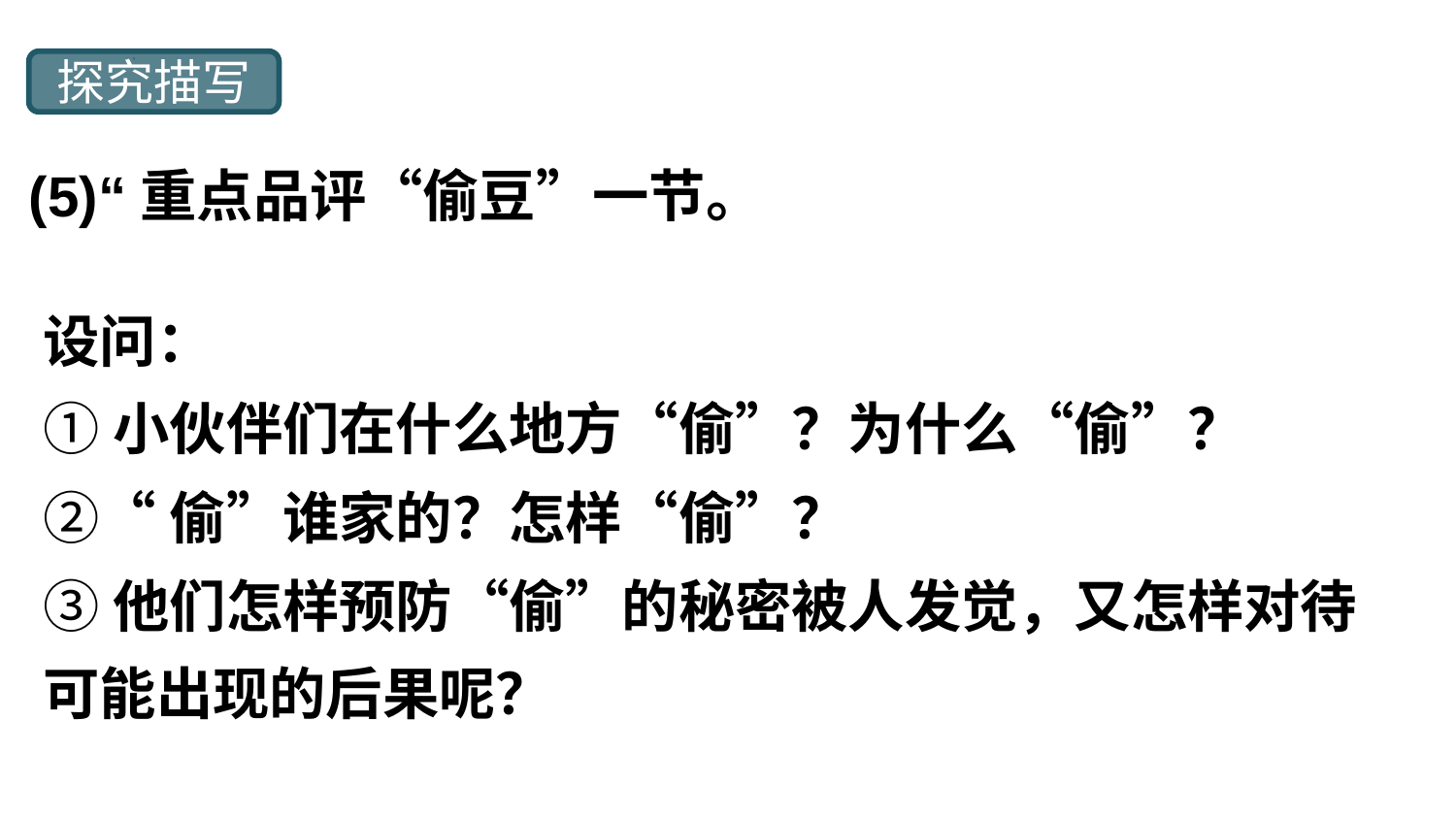

探究描写
(5)“重点品评“偷豆”一节。
设问：
①小伙伴们在什么地方“偷”？为什么“偷”？
②“偷”谁家的？怎样“偷”？
③他们怎样预防“偷”的秘密被人发觉，又怎样对待可能出现的后果呢？